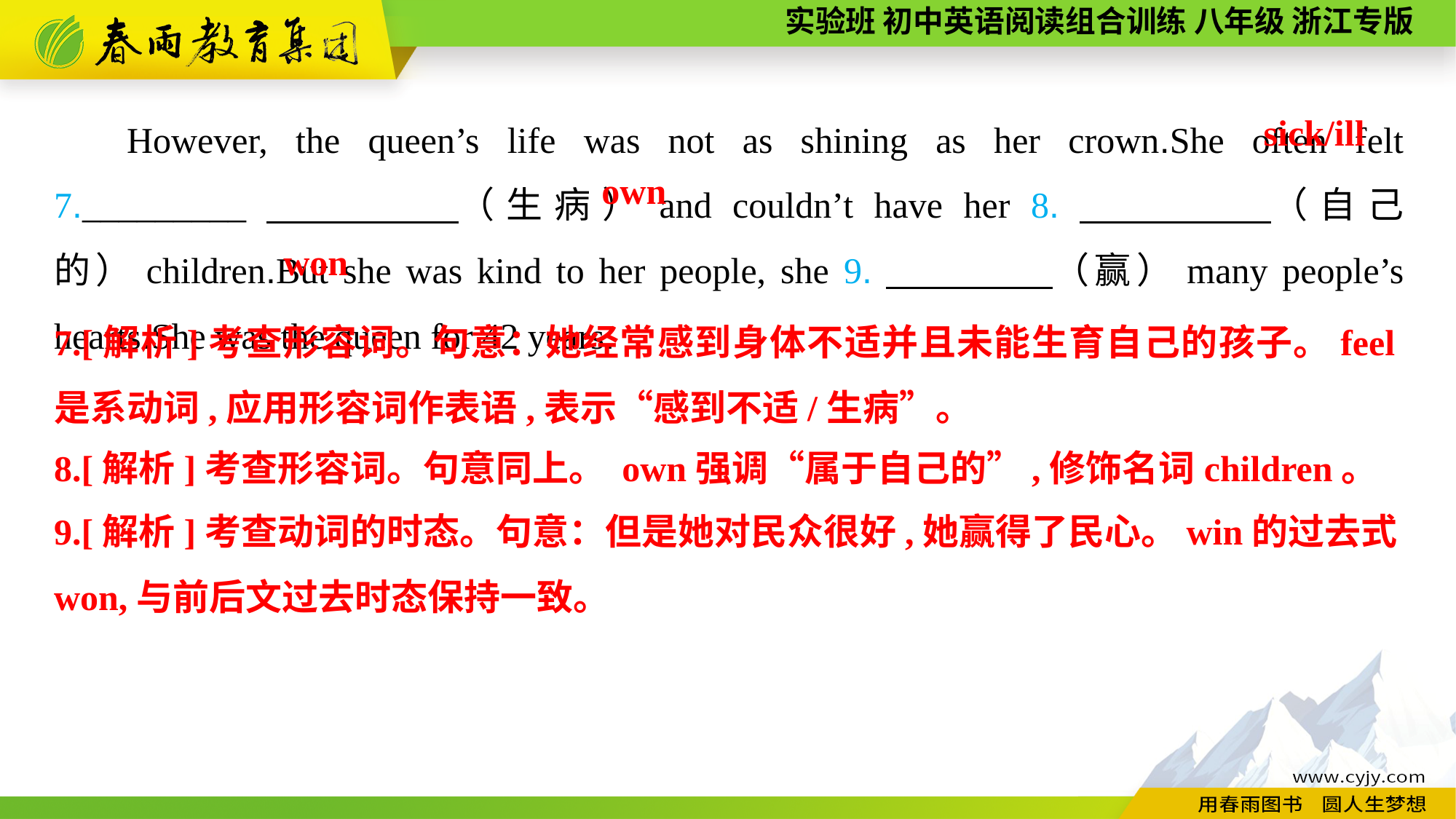

However, the queen’s life was not as shining as her crown.She often felt 7._________　　　　（生病）and couldn’t have her 8.　　　　（自己的）children.But she was kind to her people, she 9.　　　　（赢）many people’s hearts.She was the queen for 42 years.
sick/ill
own
won
7.[解析]考查形容词。句意：她经常感到身体不适并且未能生育自己的孩子。feel是系动词,应用形容词作表语,表示“感到不适/生病”。
8.[解析]考查形容词。句意同上。 own强调“属于自己的”,修饰名词children。
9.[解析]考查动词的时态。句意：但是她对民众很好,她赢得了民心。win的过去式won,与前后文过去时态保持一致。